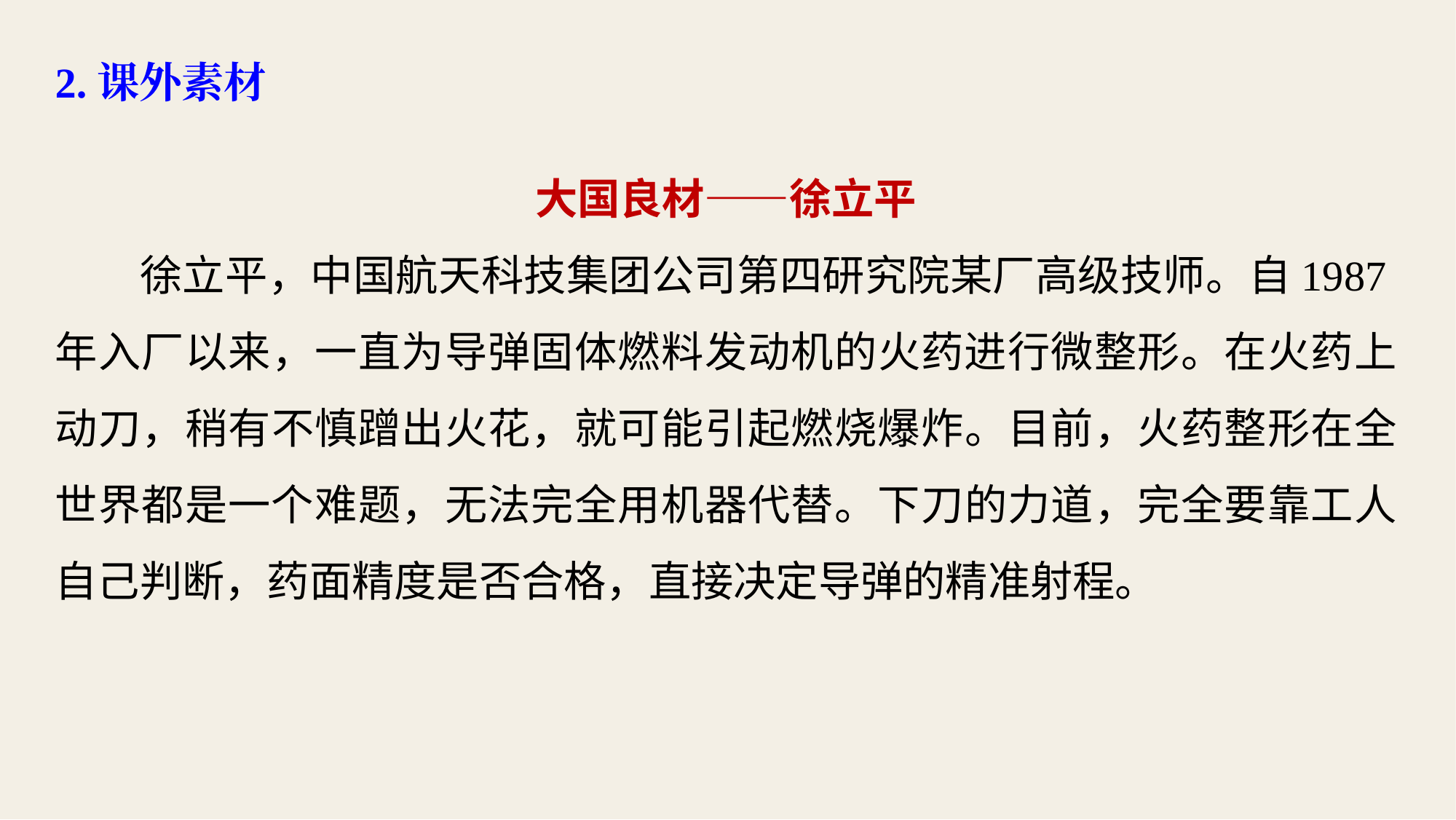

2.课外素材
大国良材——徐立平
徐立平，中国航天科技集团公司第四研究院某厂高级技师。自1987年入厂以来，一直为导弹固体燃料发动机的火药进行微整形。在火药上动刀，稍有不慎蹭出火花，就可能引起燃烧爆炸。目前，火药整形在全世界都是一个难题，无法完全用机器代替。下刀的力道，完全要靠工人自己判断，药面精度是否合格，直接决定导弹的精准射程。